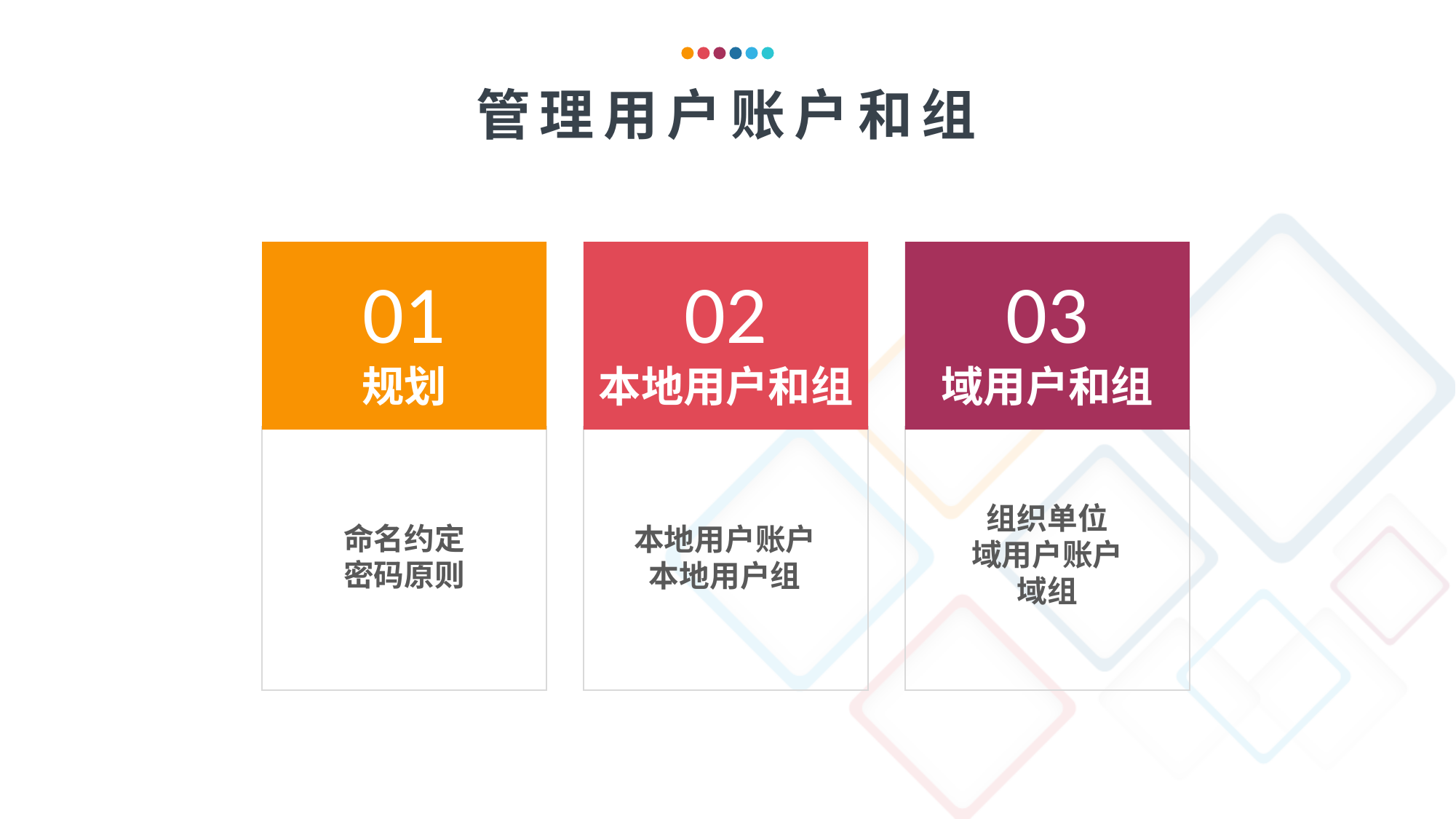

管理用户账户和组
01
规划
02
本地用户和组
03
域用户和组

组织单位
域用户账户
域组
命名约定
密码原则
本地用户账户
本地用户组